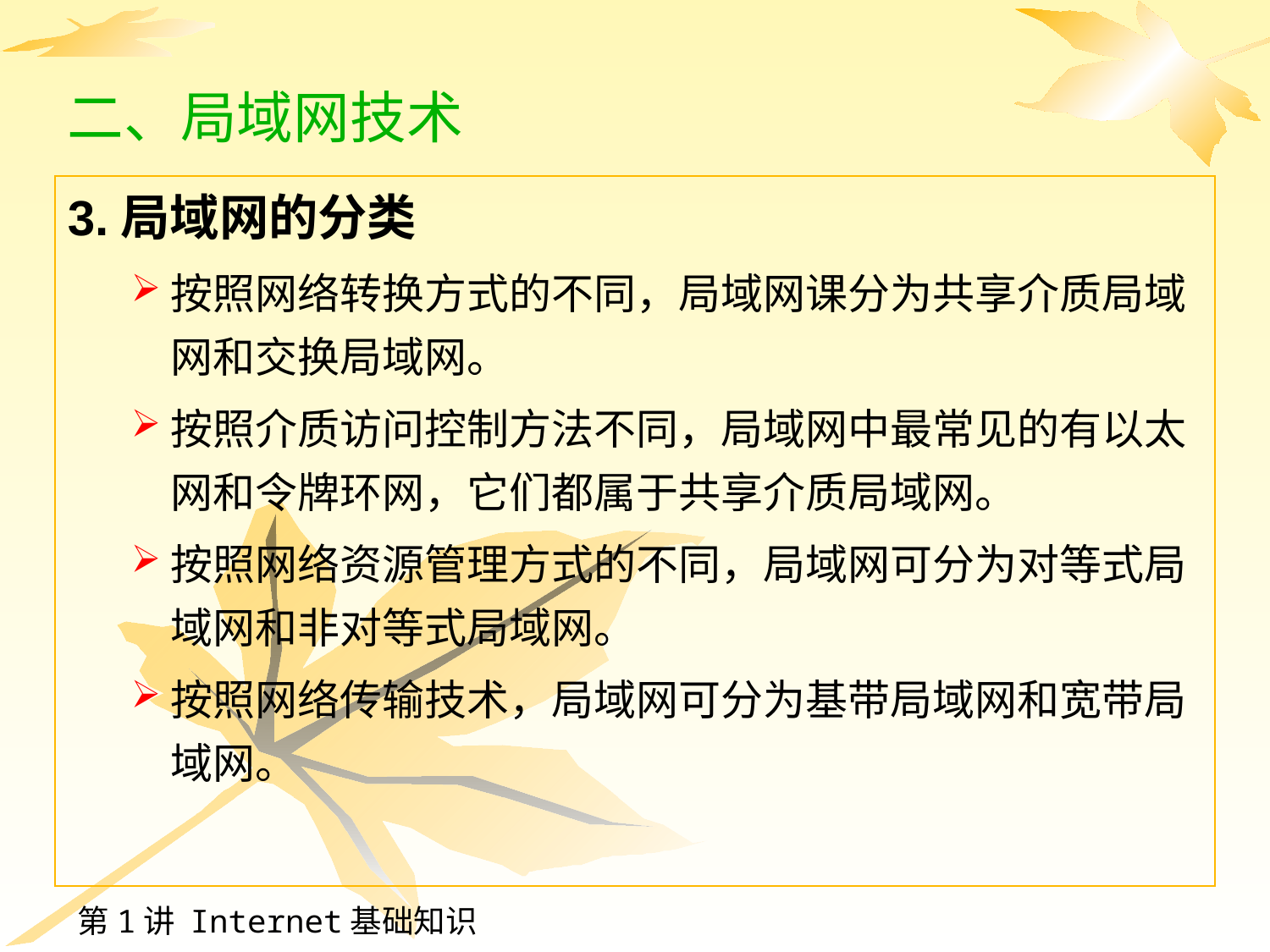

# 二、局域网技术
3.局域网的分类
按照网络转换方式的不同，局域网课分为共享介质局域网和交换局域网。
按照介质访问控制方法不同，局域网中最常见的有以太网和令牌环网，它们都属于共享介质局域网。
按照网络资源管理方式的不同，局域网可分为对等式局域网和非对等式局域网。
按照网络传输技术，局域网可分为基带局域网和宽带局域网。